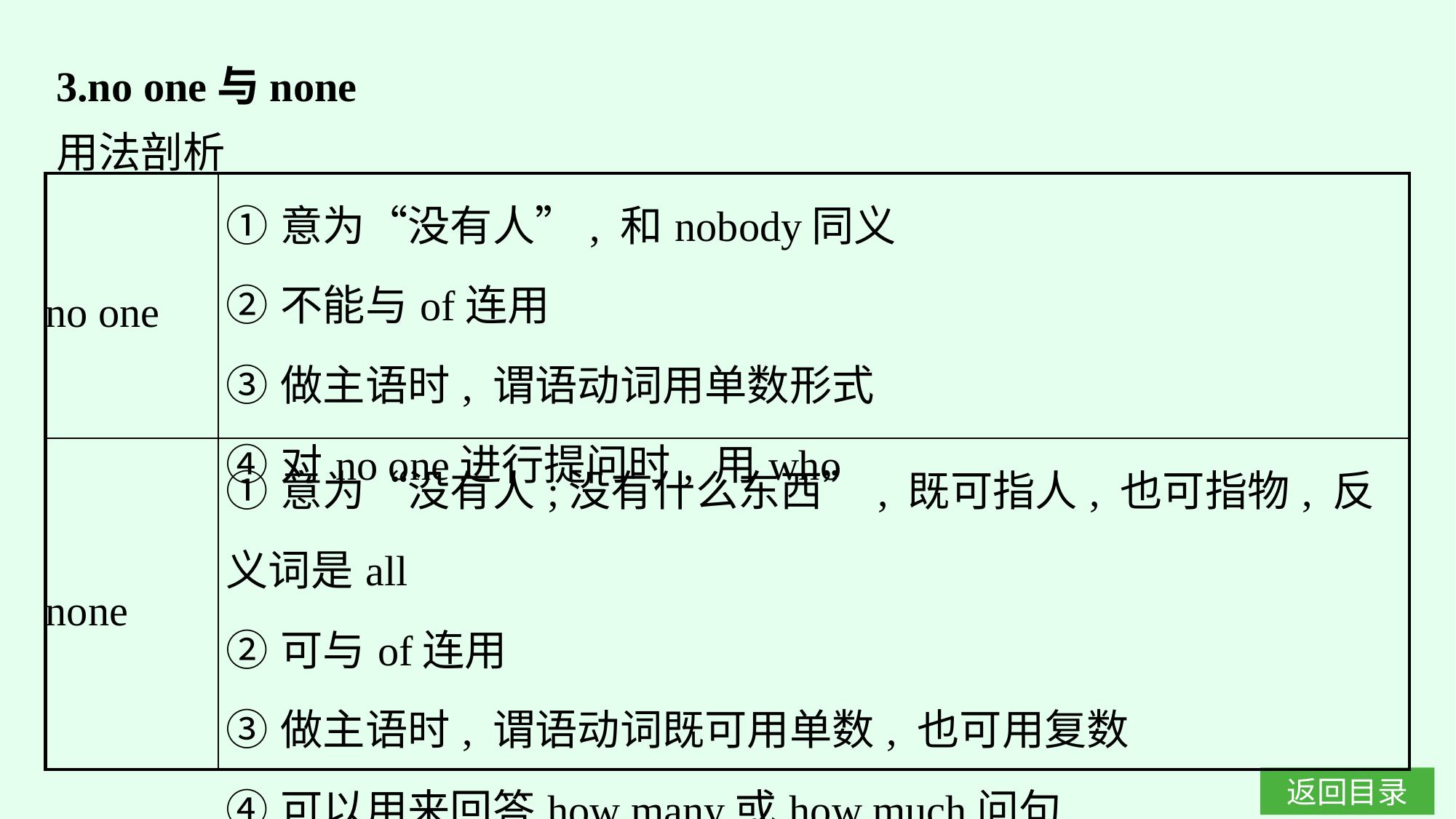

3.no one与none
用法剖析
| no one | ①意为“没有人”, 和nobody同义 ②不能与of连用 ③做主语时, 谓语动词用单数形式 ④对no one进行提问时, 用who |
| --- | --- |
| none | ①意为“没有人;没有什么东西”, 既可指人, 也可指物, 反义词是all ②可与of连用 ③做主语时, 谓语动词既可用单数, 也可用复数 ④可以用来回答how many或how much问句 |